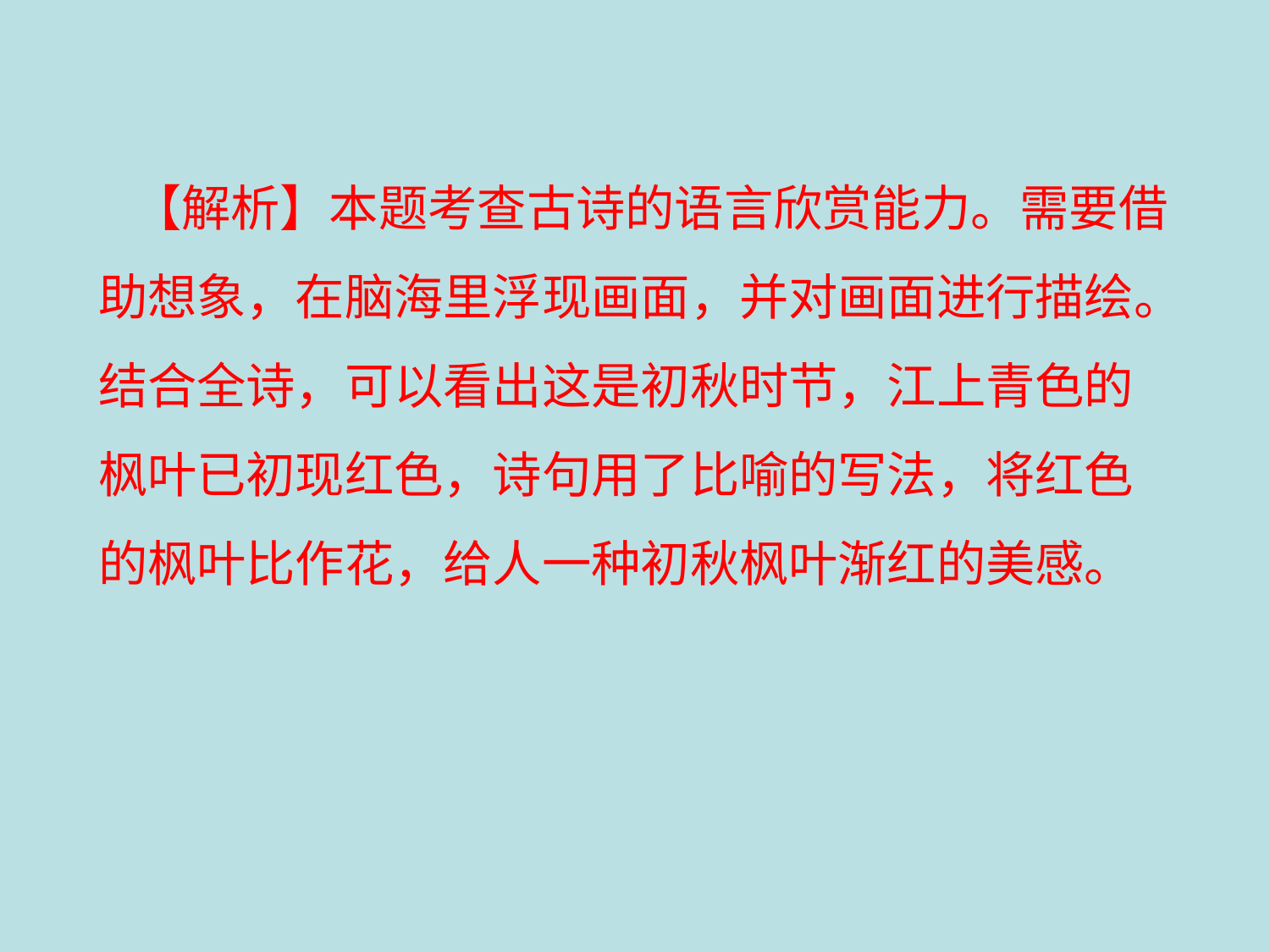

【解析】本题考查古诗的语言欣赏能力。需要借助想象，在脑海里浮现画面，并对画面进行描绘。结合全诗，可以看出这是初秋时节，江上青色的枫叶已初现红色，诗句用了比喻的写法，将红色的枫叶比作花，给人一种初秋枫叶渐红的美感。